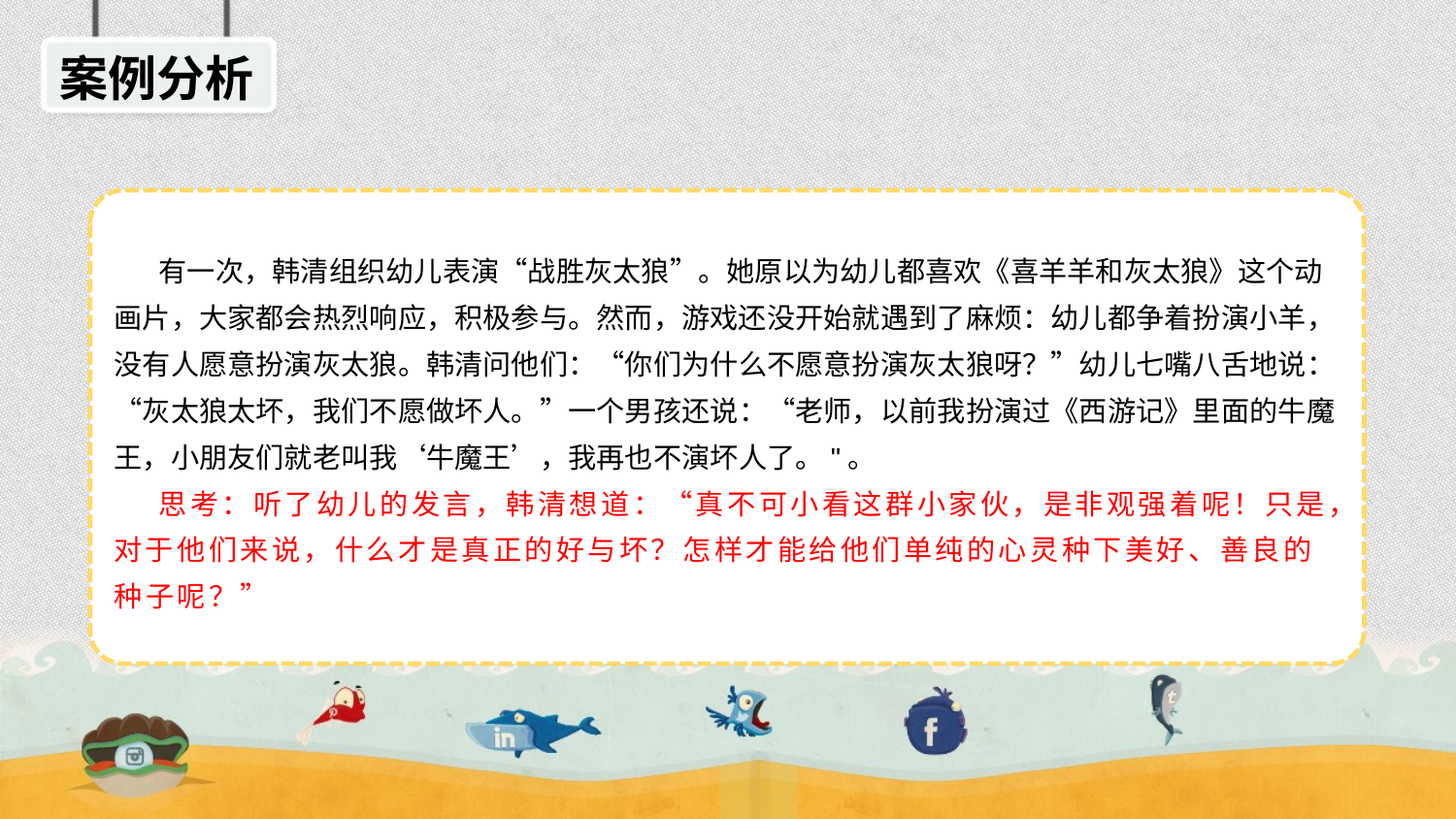

案例分析
    有一次，韩清组织幼儿表演“战胜灰太狼”。她原以为幼儿都喜欢《喜羊羊和灰太狼》这个动画片，大家都会热烈响应，积极参与。然而，游戏还没开始就遇到了麻烦：幼儿都争着扮演小羊，没有人愿意扮演灰太狼。韩清问他们：“你们为什么不愿意扮演灰太狼呀？”幼儿七嘴八舌地说：“灰太狼太坏，我们不愿做坏人。”一个男孩还说：“老师，以前我扮演过《西游记》里面的牛魔王，小朋友们就老叫我‘牛魔王’，我再也不演坏人了。"。
    思考：听了幼儿的发言，韩清想道：“真不可小看这群小家伙，是非观强着呢！只是，对于他们来说，什么才是真正的好与坏？怎样才能给他们单纯的心灵种下美好、善良的种子呢？”